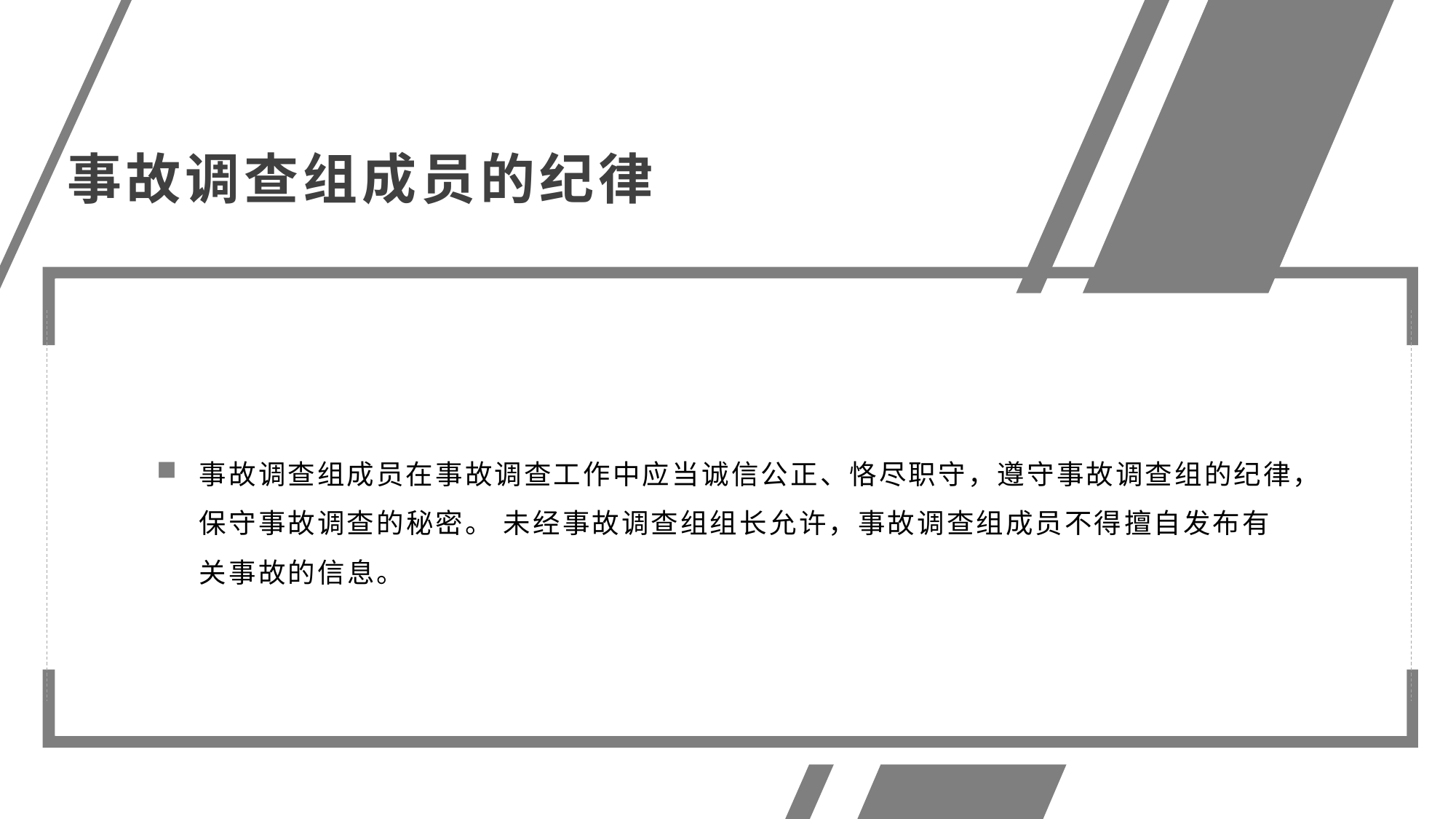

事故调查组成员的纪律

事故调查组成员在事故调查工作中应当诚信公正、恪尽职守，遵守事故调查组的纪律，保守事故调查的秘密。 未经事故调查组组长允许，事故调查组成员不得擅自发布有关事故的信息。